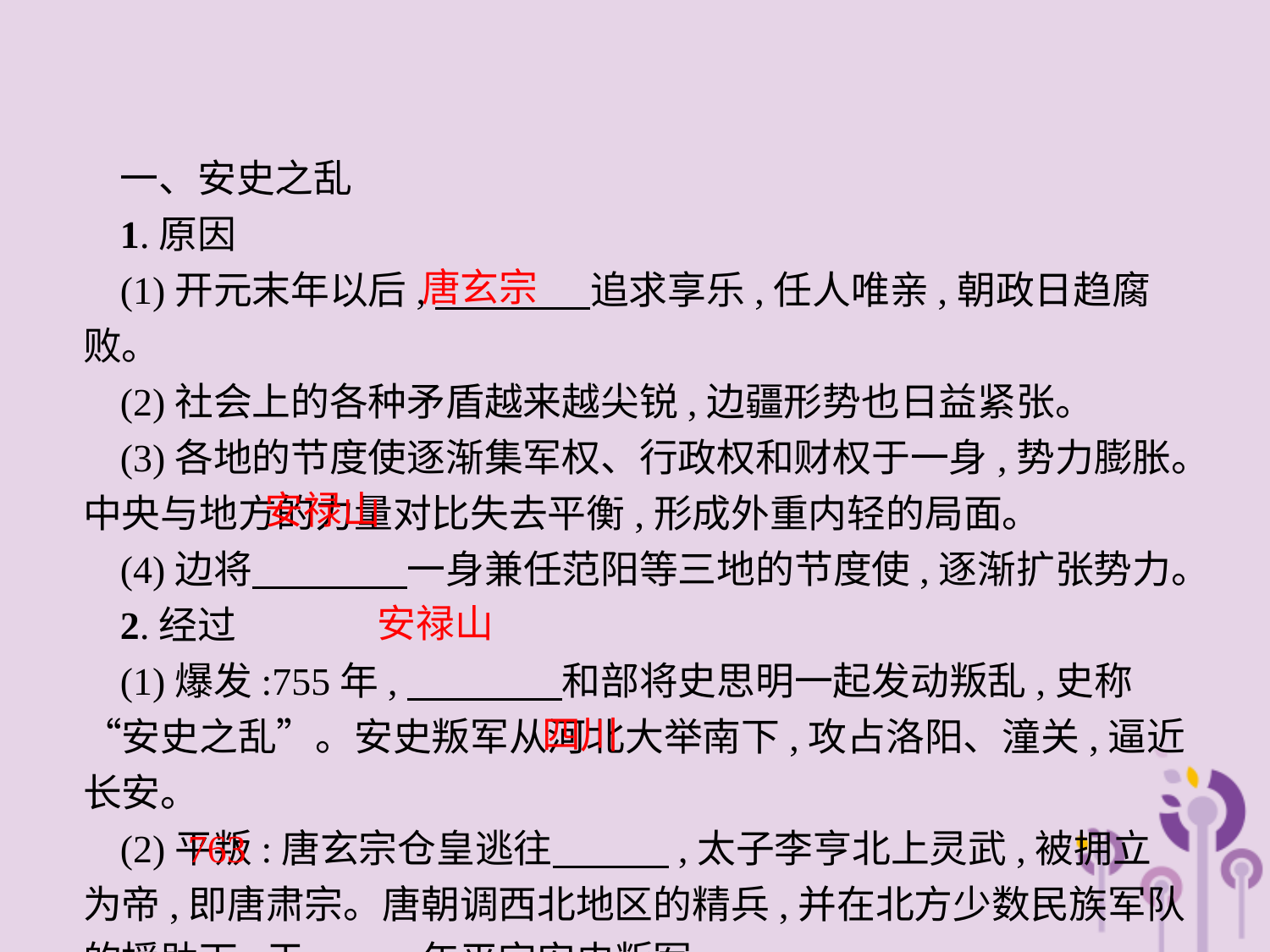

一、安史之乱
1.原因
(1)开元末年以后,　　　　追求享乐,任人唯亲,朝政日趋腐败。
(2)社会上的各种矛盾越来越尖锐,边疆形势也日益紧张。
(3)各地的节度使逐渐集军权、行政权和财权于一身,势力膨胀。中央与地方的力量对比失去平衡,形成外重内轻的局面。
(4)边将　　　　一身兼任范阳等三地的节度使,逐渐扩张势力。
2.经过
(1)爆发:755年,　　　　和部将史思明一起发动叛乱,史称“安史之乱”。安史叛军从河北大举南下,攻占洛阳、潼关,逼近长安。
(2)平叛:唐玄宗仓皇逃往　　　,太子李亨北上灵武,被拥立为帝,即唐肃宗。唐朝调西北地区的精兵,并在北方少数民族军队的援助下,于　　　年平定安史叛军。
唐玄宗
安禄山
安禄山
四川
763